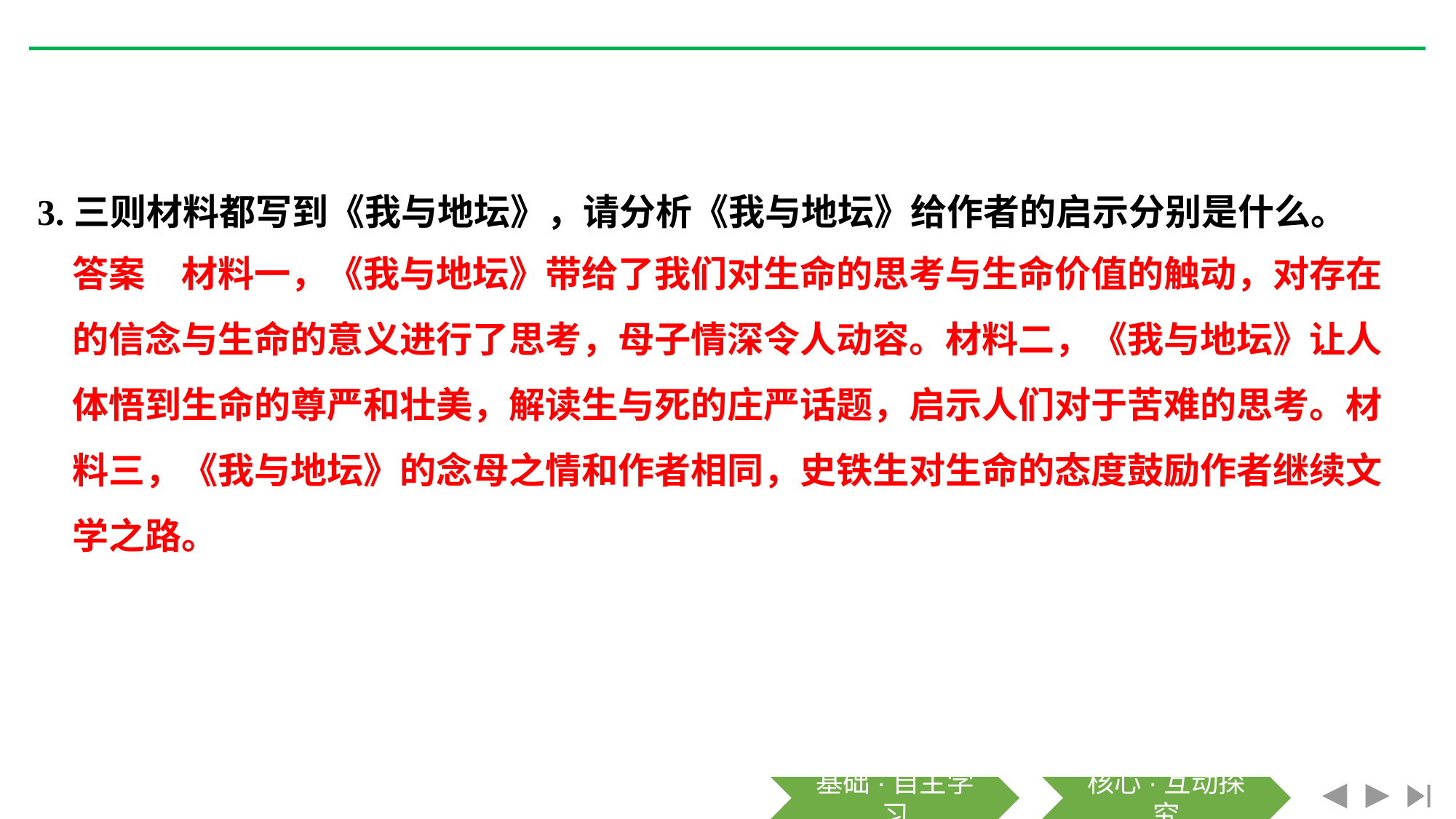

3.三则材料都写到《我与地坛》，请分析《我与地坛》给作者的启示分别是什么。
答案　材料一，《我与地坛》带给了我们对生命的思考与生命价值的触动，对存在的信念与生命的意义进行了思考，母子情深令人动容。材料二，《我与地坛》让人体悟到生命的尊严和壮美，解读生与死的庄严话题，启示人们对于苦难的思考。材料三，《我与地坛》的念母之情和作者相同，史铁生对生命的态度鼓励作者继续文学之路。